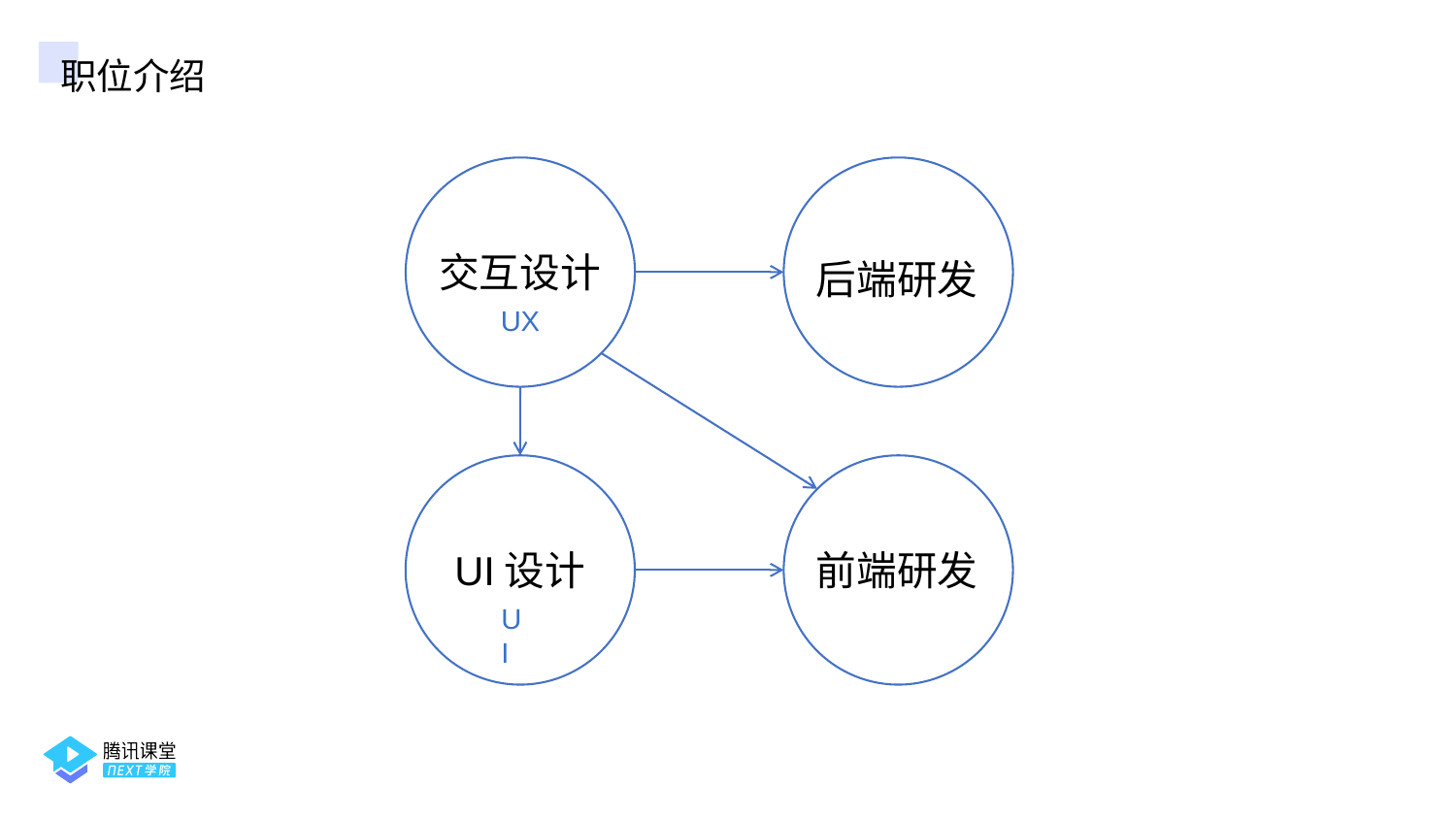

职位介绍

交互设计
UX

后端研发

UI设计
UI

前端研发